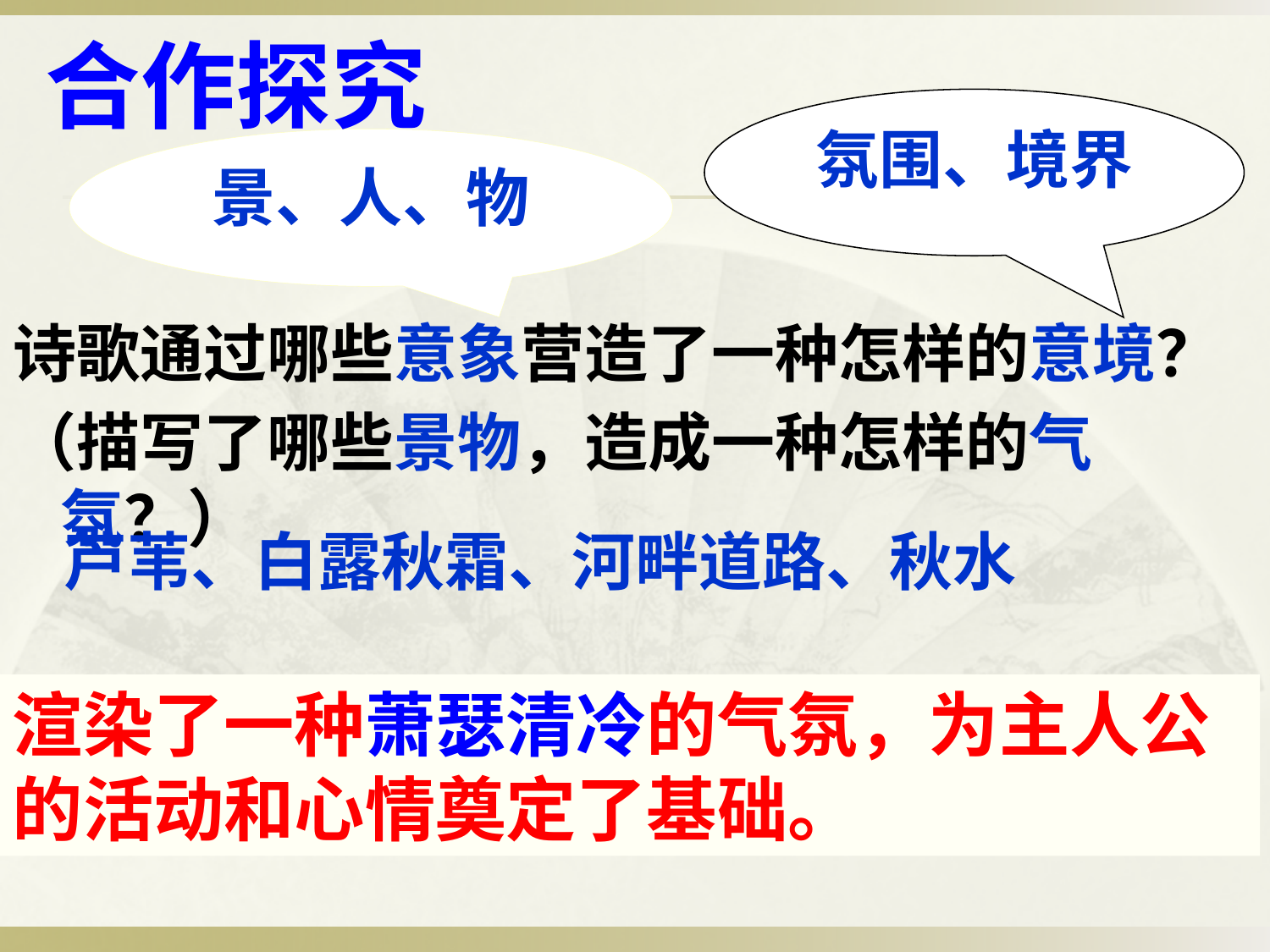

合作探究
氛围、境界
景、人、物
诗歌通过哪些意象营造了一种怎样的意境？
（描写了哪些景物，造成一种怎样的气氛？）
芦苇、白露秋霜、河畔道路、秋水
渲染了一种萧瑟清冷的气氛，为主人公的活动和心情奠定了基础。